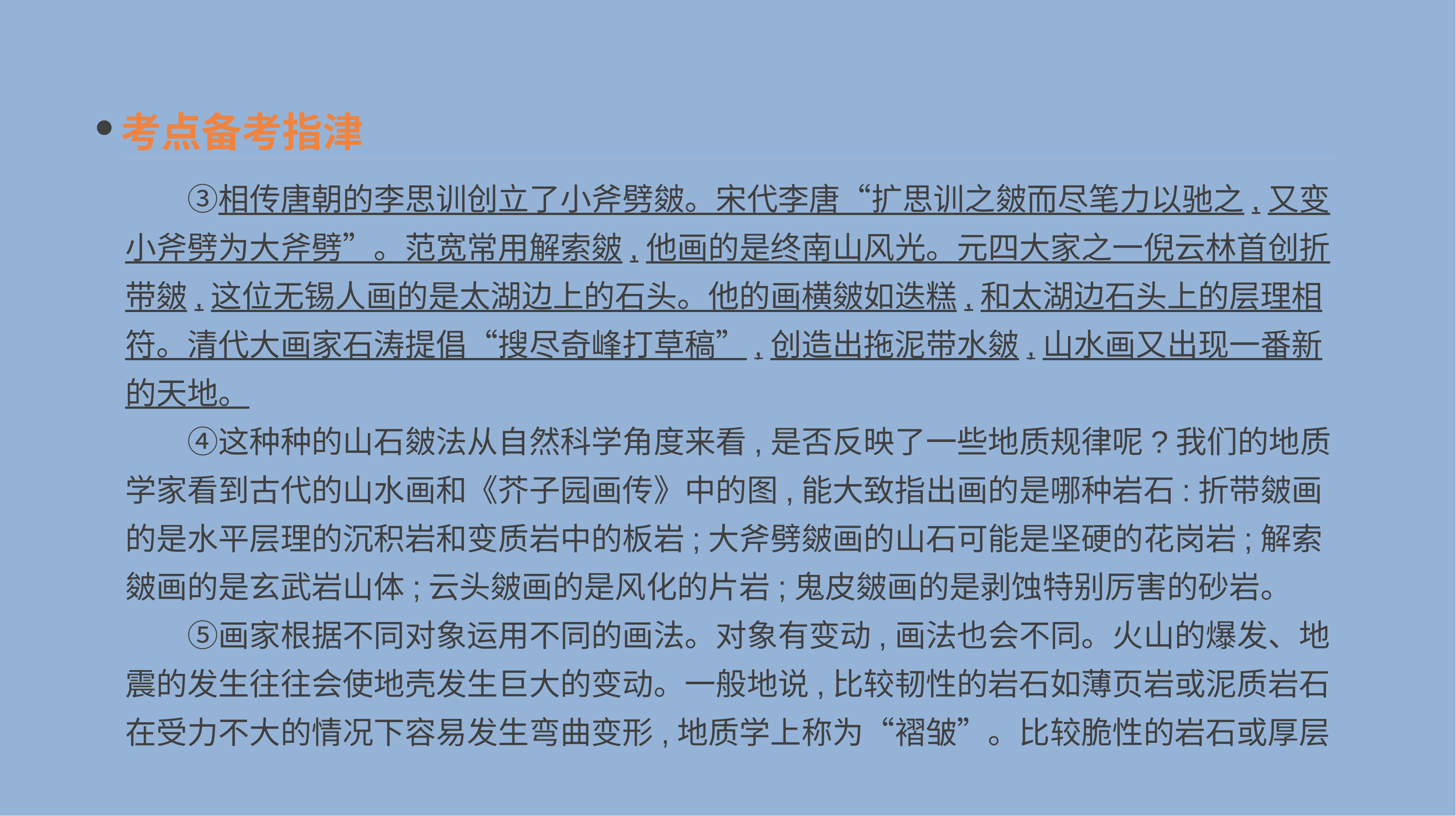

考点备考指津

　　③相传唐朝的李思训创立了小斧劈皴。宋代李唐“扩思训之皴而尽笔力以驰之,又变小斧劈为大斧劈”。范宽常用解索皴,他画的是终南山风光。元四大家之一倪云林首创折带皴,这位无锡人画的是太湖边上的石头。他的画横皴如迭糕,和太湖边石头上的层理相符。清代大画家石涛提倡“搜尽奇峰打草稿”,创造出拖泥带水皴,山水画又出现一番新的天地。
　　④这种种的山石皴法从自然科学角度来看,是否反映了一些地质规律呢?我们的地质学家看到古代的山水画和《芥子园画传》中的图,能大致指出画的是哪种岩石:折带皴画的是水平层理的沉积岩和变质岩中的板岩;大斧劈皴画的山石可能是坚硬的花岗岩;解索皴画的是玄武岩山体;云头皴画的是风化的片岩;鬼皮皴画的是剥蚀特别厉害的砂岩。
　　⑤画家根据不同对象运用不同的画法。对象有变动,画法也会不同。火山的爆发、地震的发生往往会使地壳发生巨大的变动。一般地说,比较韧性的岩石如薄页岩或泥质岩石在受力不大的情况下容易发生弯曲变形,地质学上称为“褶皱”。比较脆性的岩石或厚层